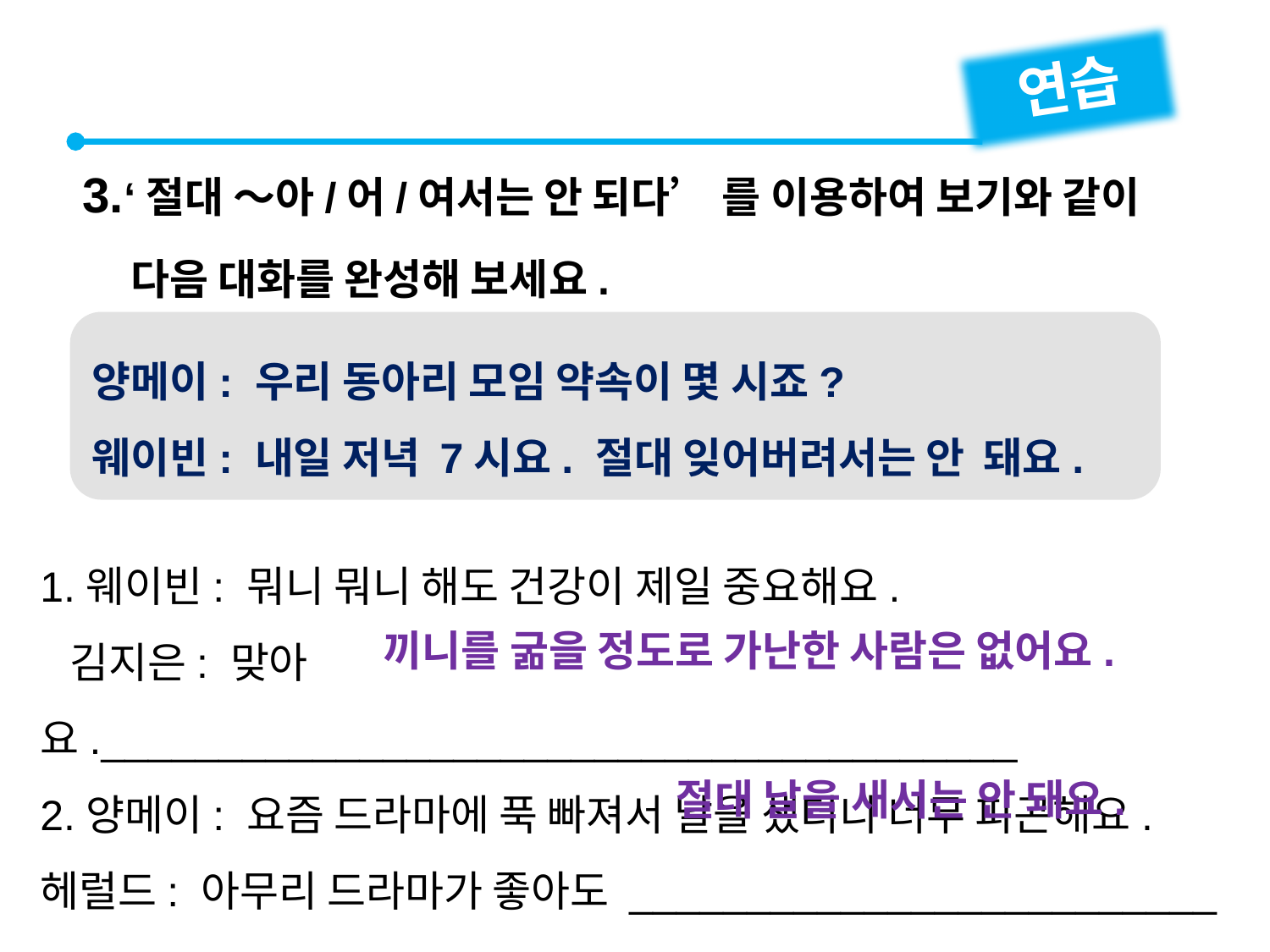

연습
3.‘절대 ～아/어/여서는 안 되다’ 를 이용하여 보기와 같이
    다음 대화를 완성해 보세요.
양메이: 우리 동아리 모임 약속이 몇 시죠?
웨이빈: 내일 저녁 7시요. 절대 잊어버려서는 안  돼요.

1.웨이빈: 뭐니 뭐니 해도 건강이 제일 중요해요.
  김지은: 맞아요._______________________________________
2.양메이: 요즘 드라마에 푹 빠져서 날을 샜더니 너무 피곤해요.
헤럴드: 아무리 드라마가 좋아도 _________________________

끼니를 굶을 정도로 가난한 사람은 없어요.
절대 날을 새서는 안 돼요.